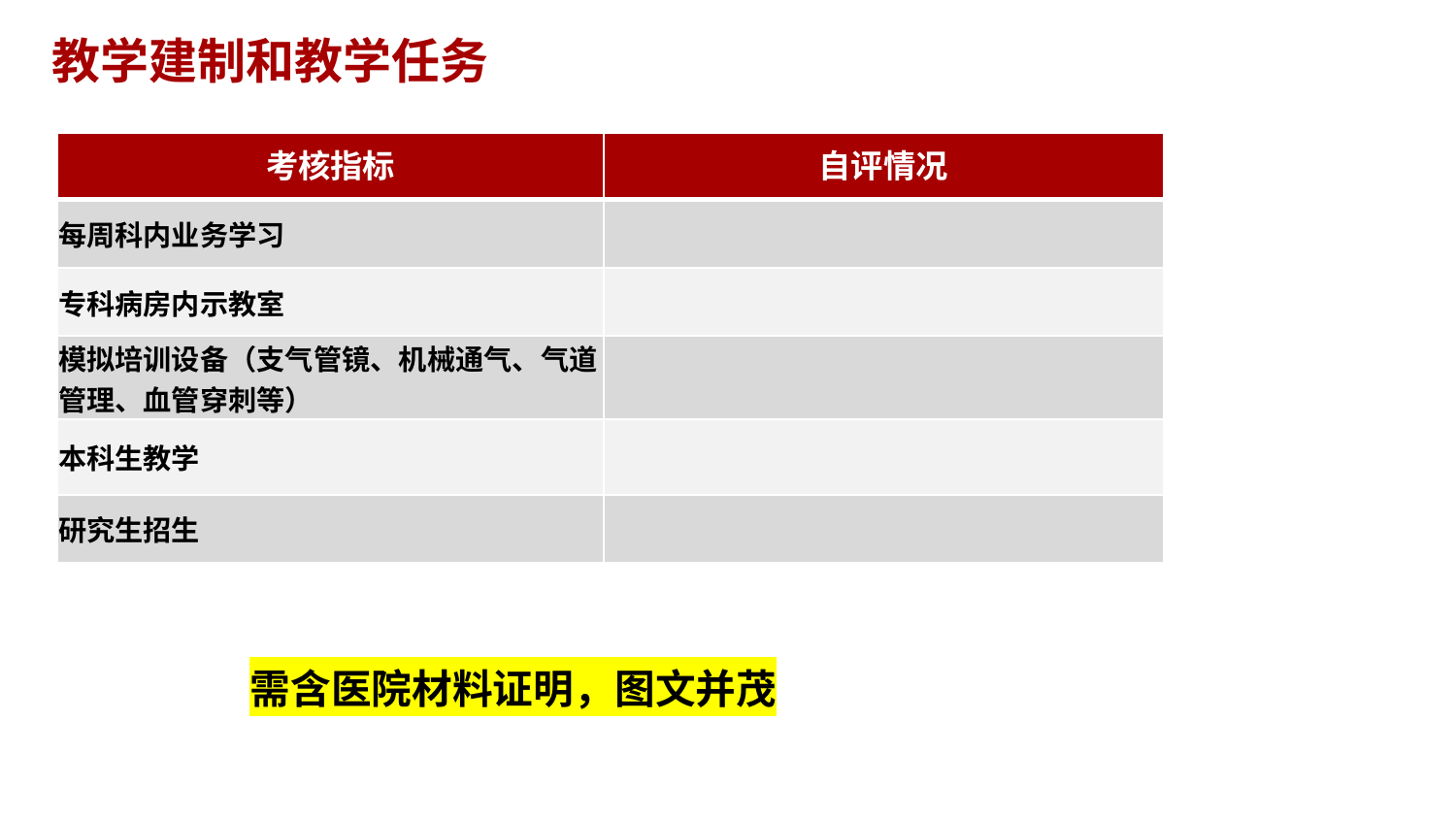

# 教学建制和教学任务
| 考核指标 | 自评情况 |
| --- | --- |
| 每周科内业务学习 |  |
| 专科病房内示教室 |  |
| 模拟培训设备（支气管镜、机械通气、气道管理、血管穿刺等） |  |
| 本科生教学 |  |
| 研究生招生 |  |
需含医院材料证明，图文并茂